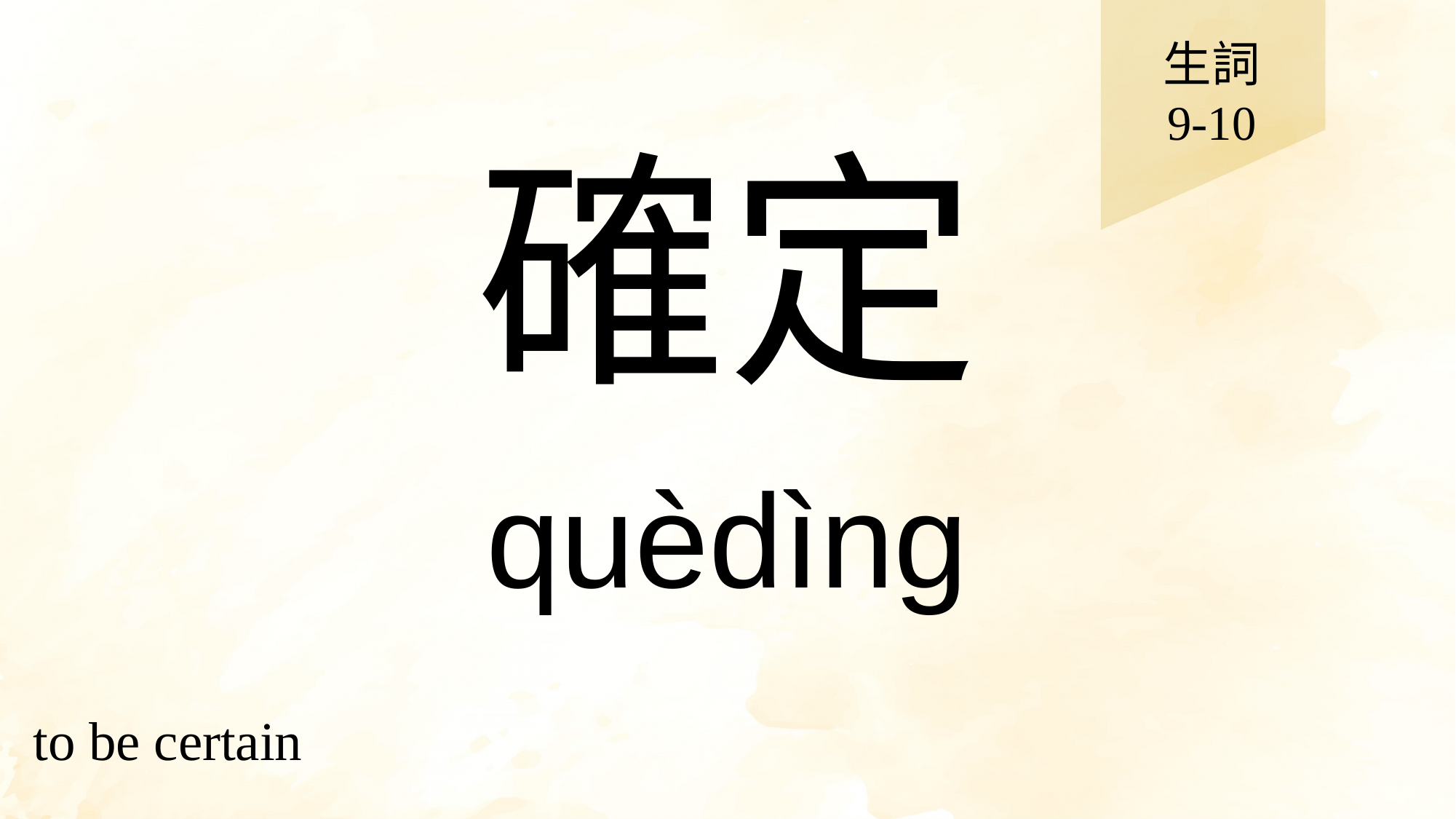

生詞
9-10
# 確定
quèdìng
to be certain